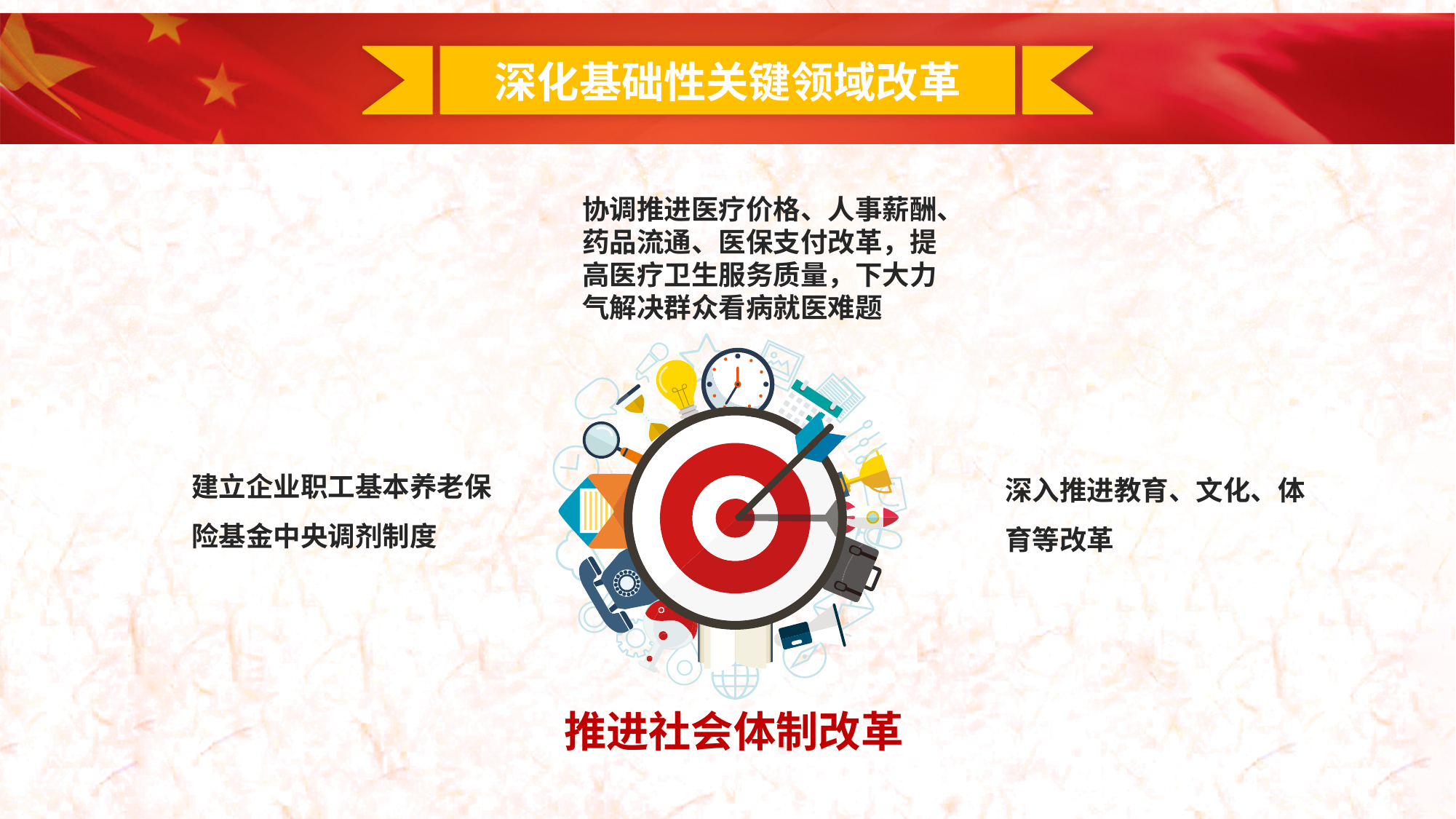

深化基础性关键领域改革
协调推进医疗价格、人事薪酬、药品流通、医保支付改革，提高医疗卫生服务质量，下大力气解决群众看病就医难题

建立企业职工基本养老保险基金中央调剂制度
深入推进教育、文化、体育等改革
推进社会体制改革